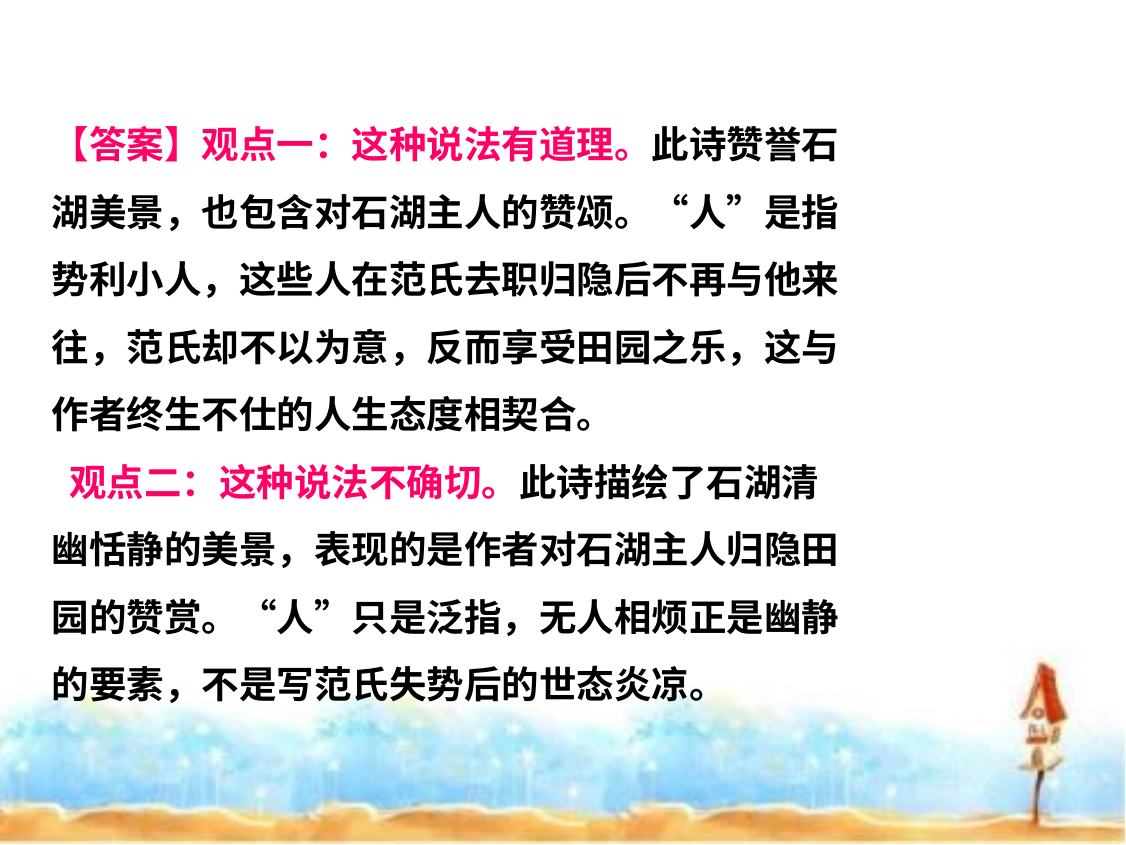

【答案】观点一：这种说法有道理。此诗赞誉石湖美景，也包含对石湖主人的赞颂。“人”是指势利小人，这些人在范氏去职归隐后不再与他来往，范氏却不以为意，反而享受田园之乐，这与作者终生不仕的人生态度相契合。
 观点二：这种说法不确切。此诗描绘了石湖清幽恬静的美景，表现的是作者对石湖主人归隐田园的赞赏。“人”只是泛指，无人相烦正是幽静的要素，不是写范氏失势后的世态炎凉。